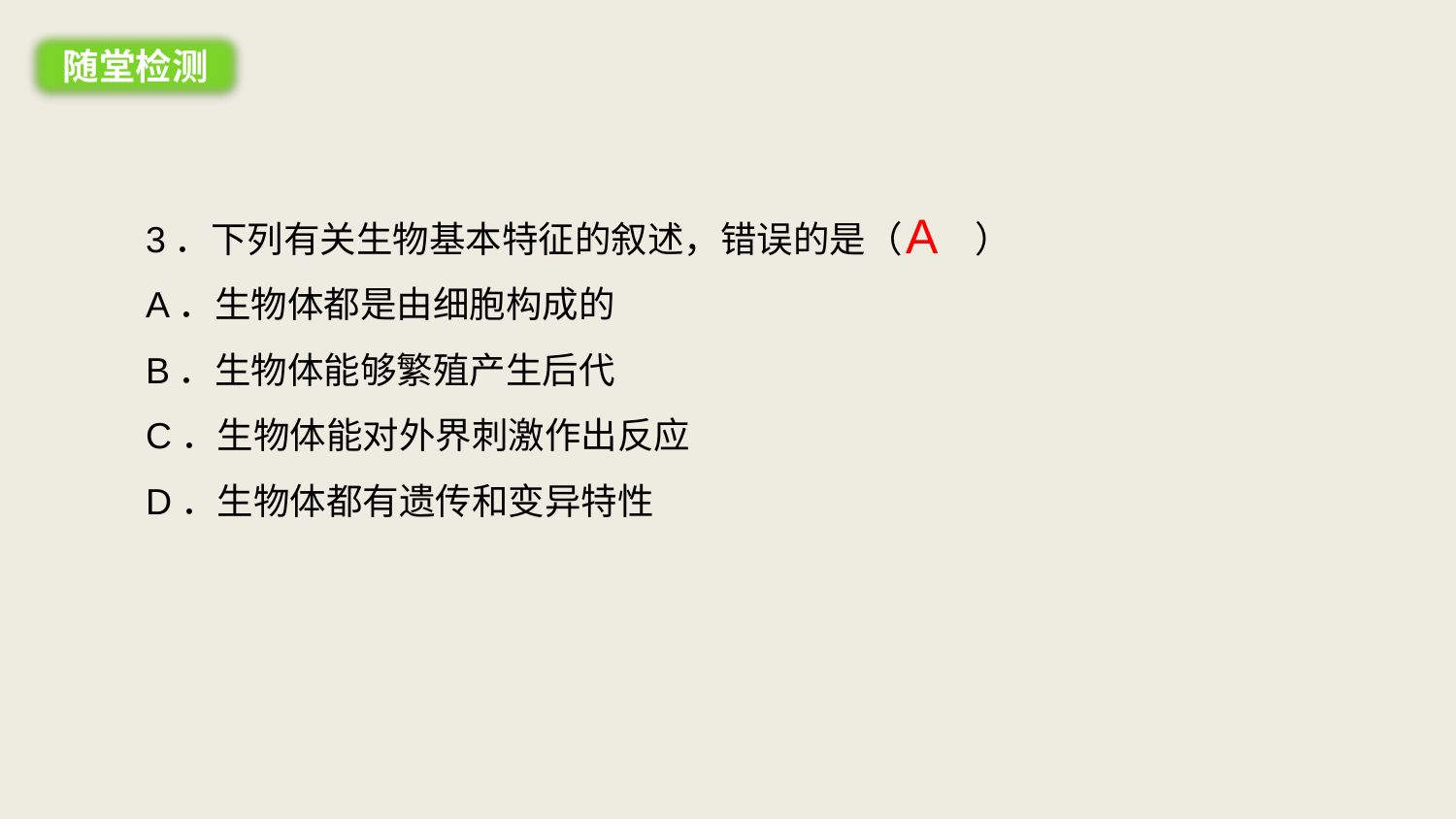

随堂检测
3．下列有关生物基本特征的叙述，错误的是（　　）
A．生物体都是由细胞构成的
B．生物体能够繁殖产生后代
C．生物体能对外界刺激作出反应
D．生物体都有遗传和变异特性
A